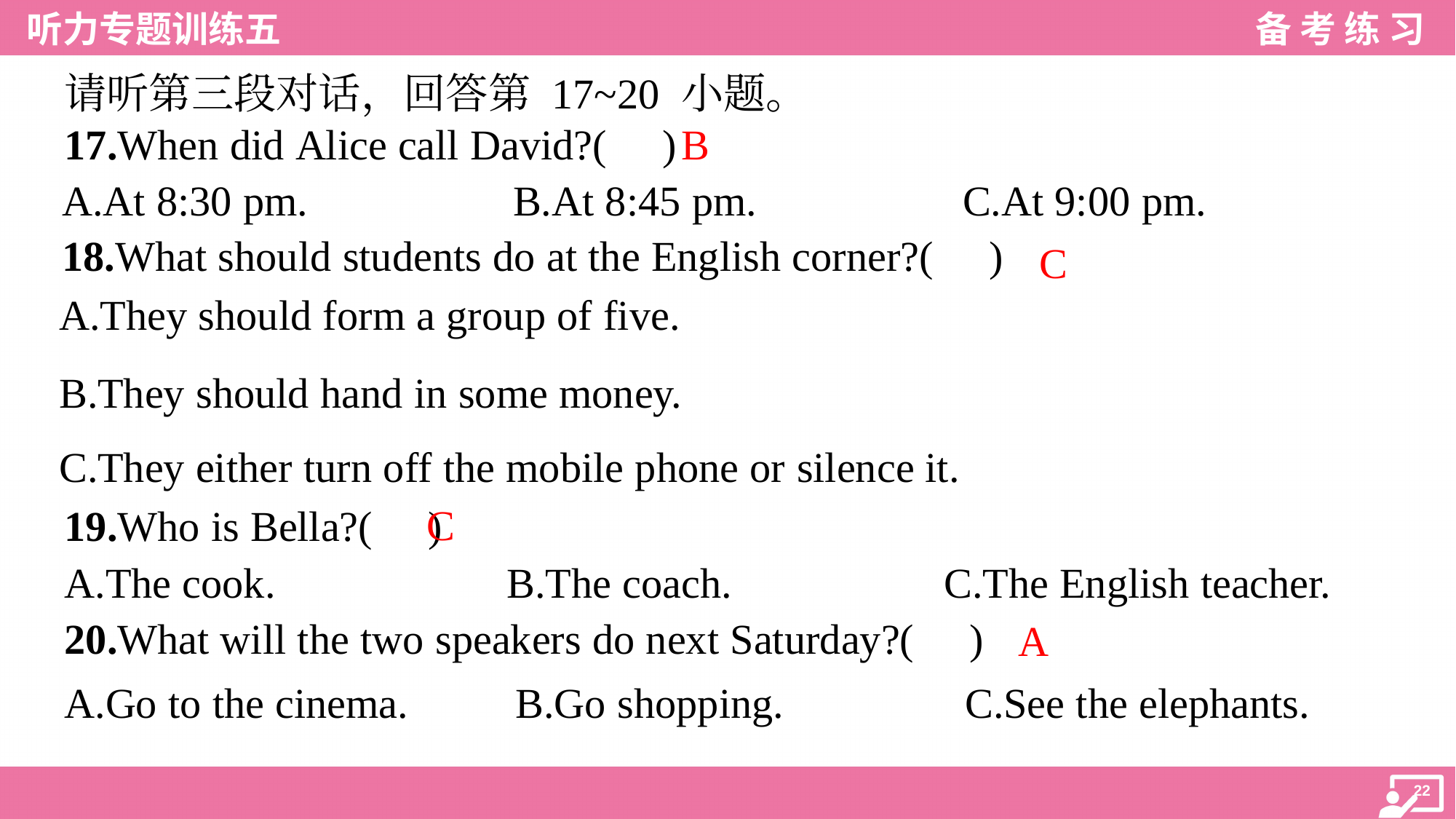

请听第三段对话，回答第 17~20 小题。
B
17.When did Alice call David?(     )
A.At 8:30 pm.	B.At 8:45 pm.	C.At 9:00 pm.
18.What should students do at the English corner?(     )
C
A.They should form a group of five.
B.They should hand in some money.
C.They either turn off the mobile phone or silence it.
C
19.Who is Bella?(     )
A.The cook.                        B.The coach.                      C.The English teacher.
20.What will the two speakers do next Saturday?(     )
A
A.Go to the cinema.	B.Go shopping.	C.See the elephants.